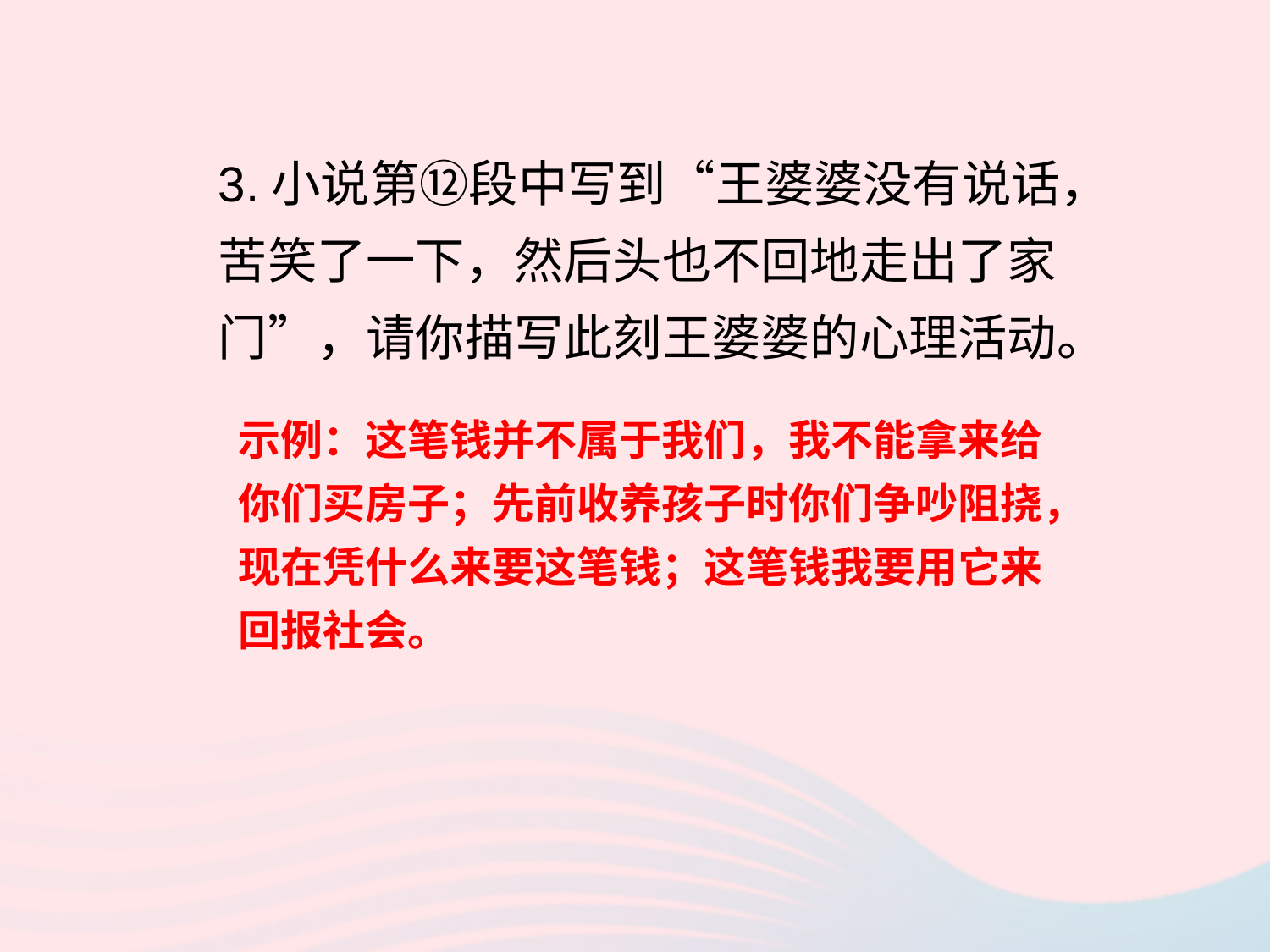

3.小说第⑫段中写到“王婆婆没有说话，苦笑了一下，然后头也不回地走出了家门”，请你描写此刻王婆婆的心理活动。
示例：这笔钱并不属于我们，我不能拿来给你们买房子；先前收养孩子时你们争吵阻挠，现在凭什么来要这笔钱；这笔钱我要用它来回报社会。